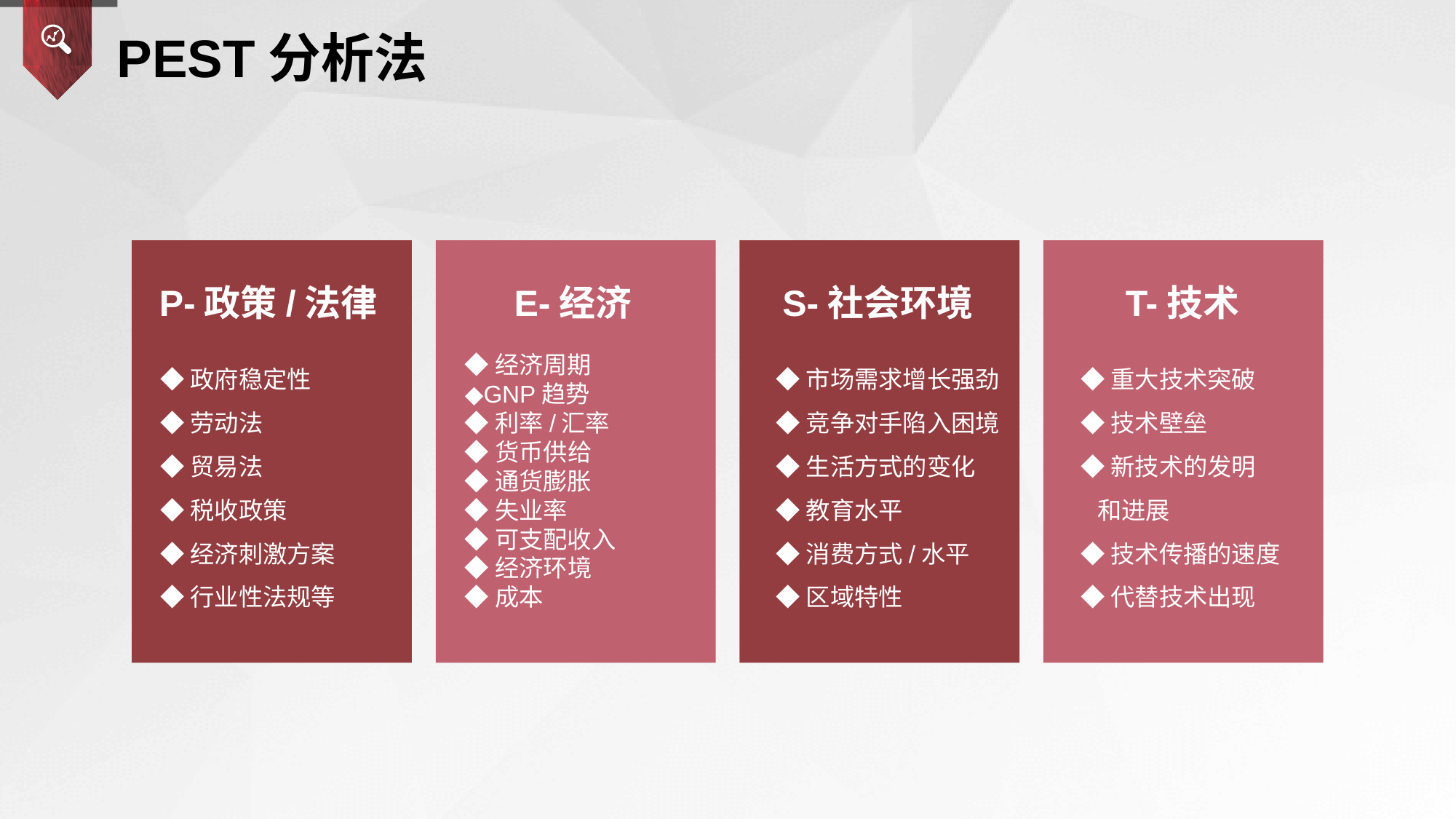

PEST分析法

P-政策/法律
◆政府稳定性
◆劳动法
◆贸易法
◆税收政策
◆经济刺激方案
◆行业性法规等

E-经济
◆经济周期
◆GNP趋势
◆利率/汇率
◆货币供给
◆通货膨胀
◆失业率
◆可支配收入
◆经济环境
◆成本

S-社会环境
◆市场需求增长强劲
◆竞争对手陷入困境
◆生活方式的变化
◆教育水平
◆消费方式/水平
◆区域特性

T-技术
◆重大技术突破
◆技术壁垒
◆新技术的发明
  和进展
◆技术传播的速度
◆代替技术出现